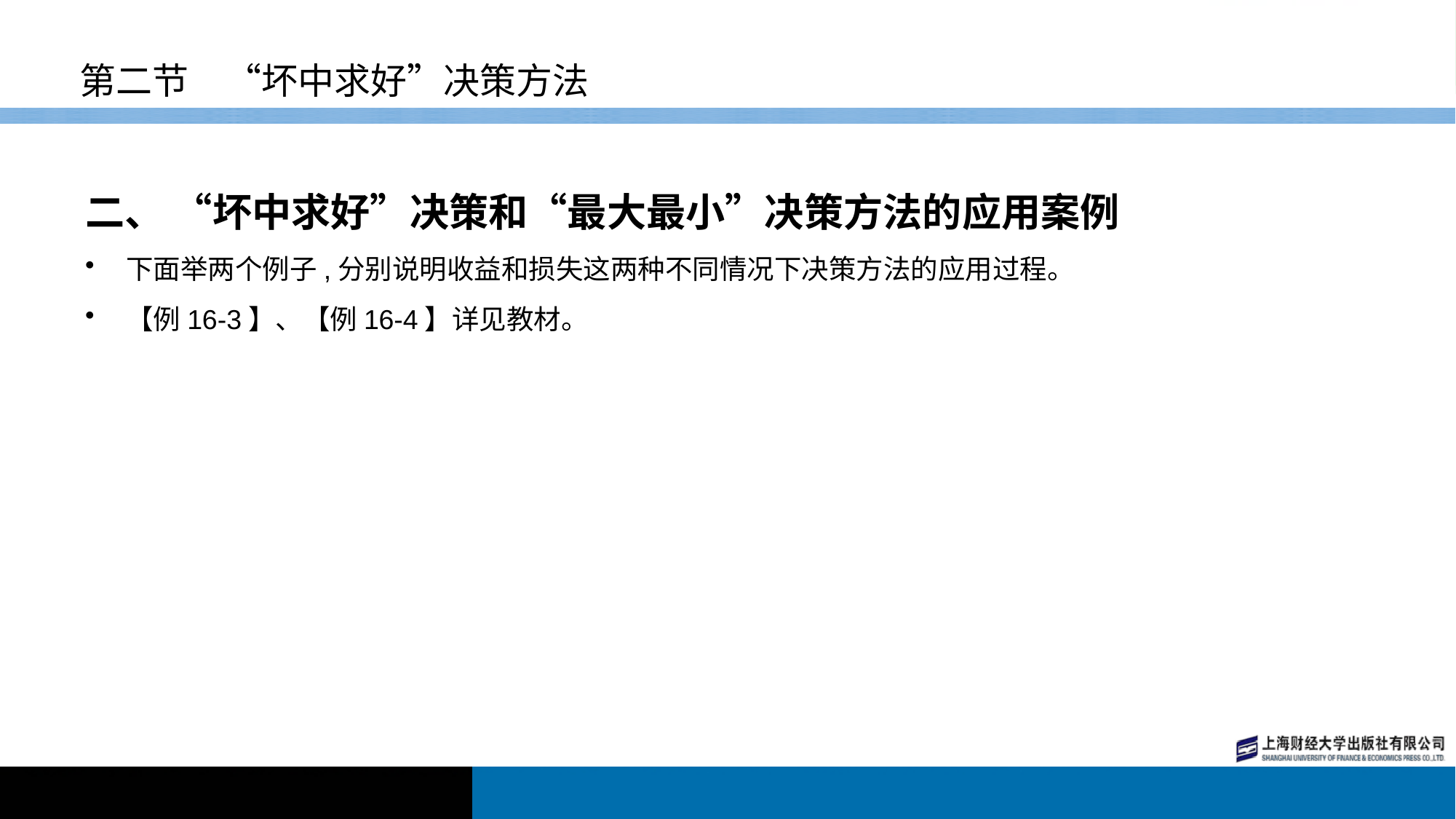

# 第二节　“坏中求好”决策方法
二、 “坏中求好”决策和“最大最小”决策方法的应用案例
下面举两个例子,分别说明收益和损失这两种不同情况下决策方法的应用过程。
【例16-3】、【例16-4】详见教材。
6